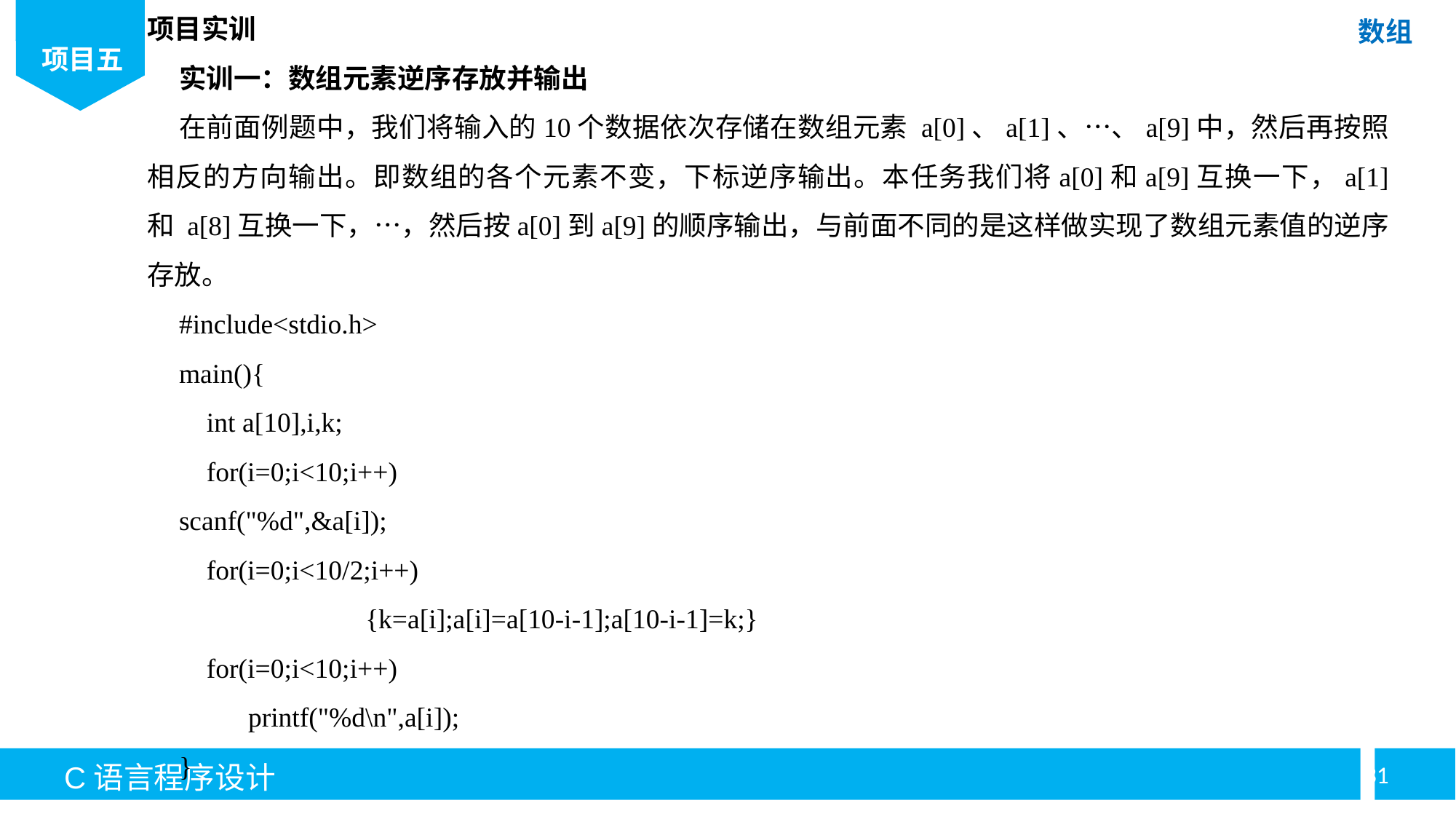

项目实训
实训一：数组元素逆序存放并输出
在前面例题中，我们将输入的10个数据依次存储在数组元素 a[0]、a[1]、…、a[9]中，然后再按照相反的方向输出。即数组的各个元素不变，下标逆序输出。本任务我们将a[0]和a[9]互换一下，a[1] 和 a[8]互换一下，…，然后按a[0]到a[9]的顺序输出，与前面不同的是这样做实现了数组元素值的逆序存放。
#include<stdio.h>
main(){
    int a[10],i,k;
    for(i=0;i<10;i++)
scanf("%d",&a[i]);
    for(i=0;i<10/2;i++)
		{k=a[i];a[i]=a[10-i-1];a[10-i-1]=k;}
    for(i=0;i<10;i++)
          printf("%d\n",a[i]);
}